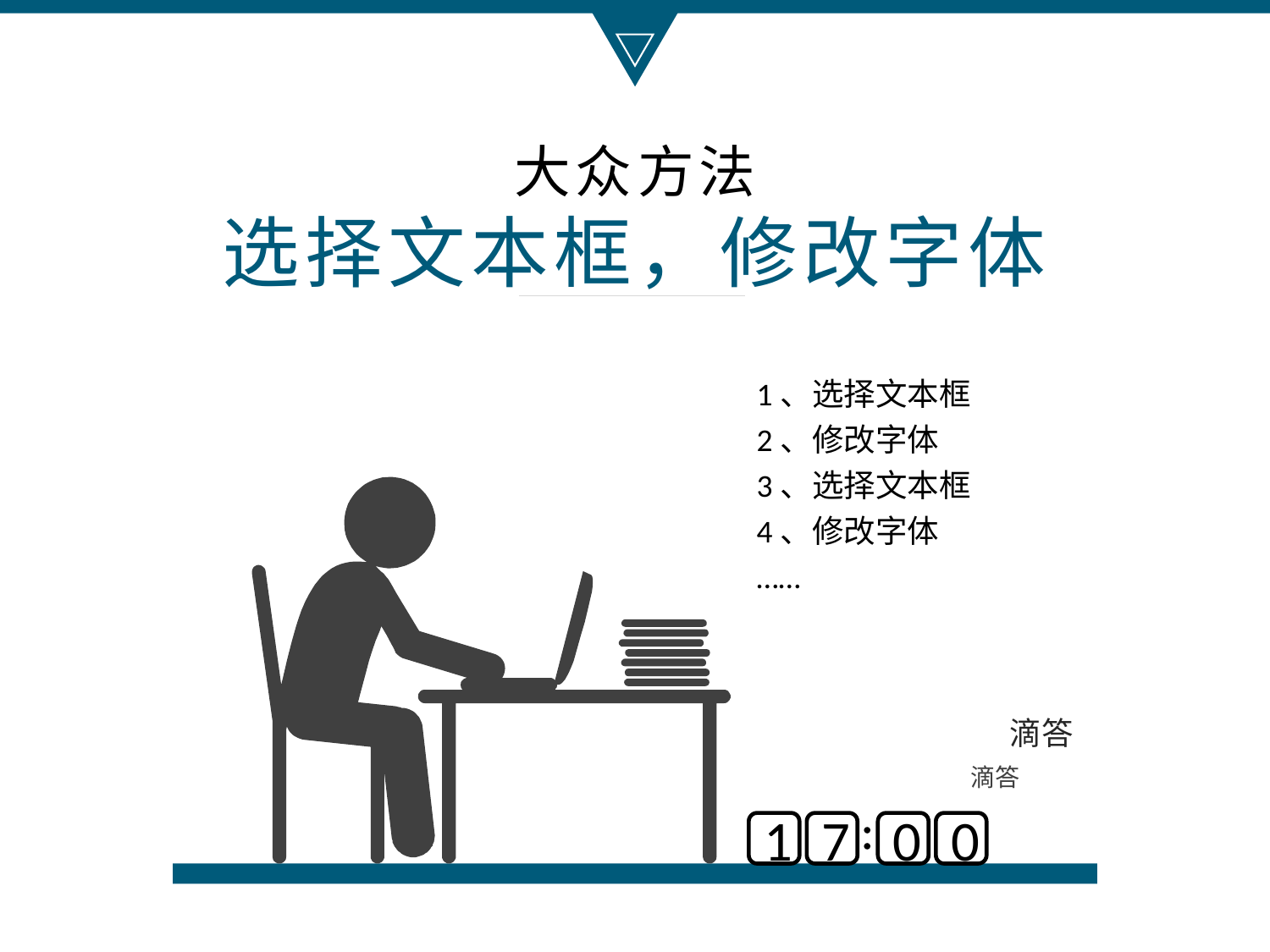

大众方法
选择文本框，修改字体
1、选择文本框
2、修改字体
3、选择文本框
4、修改字体
……

滴答
滴答
1
7
0
0